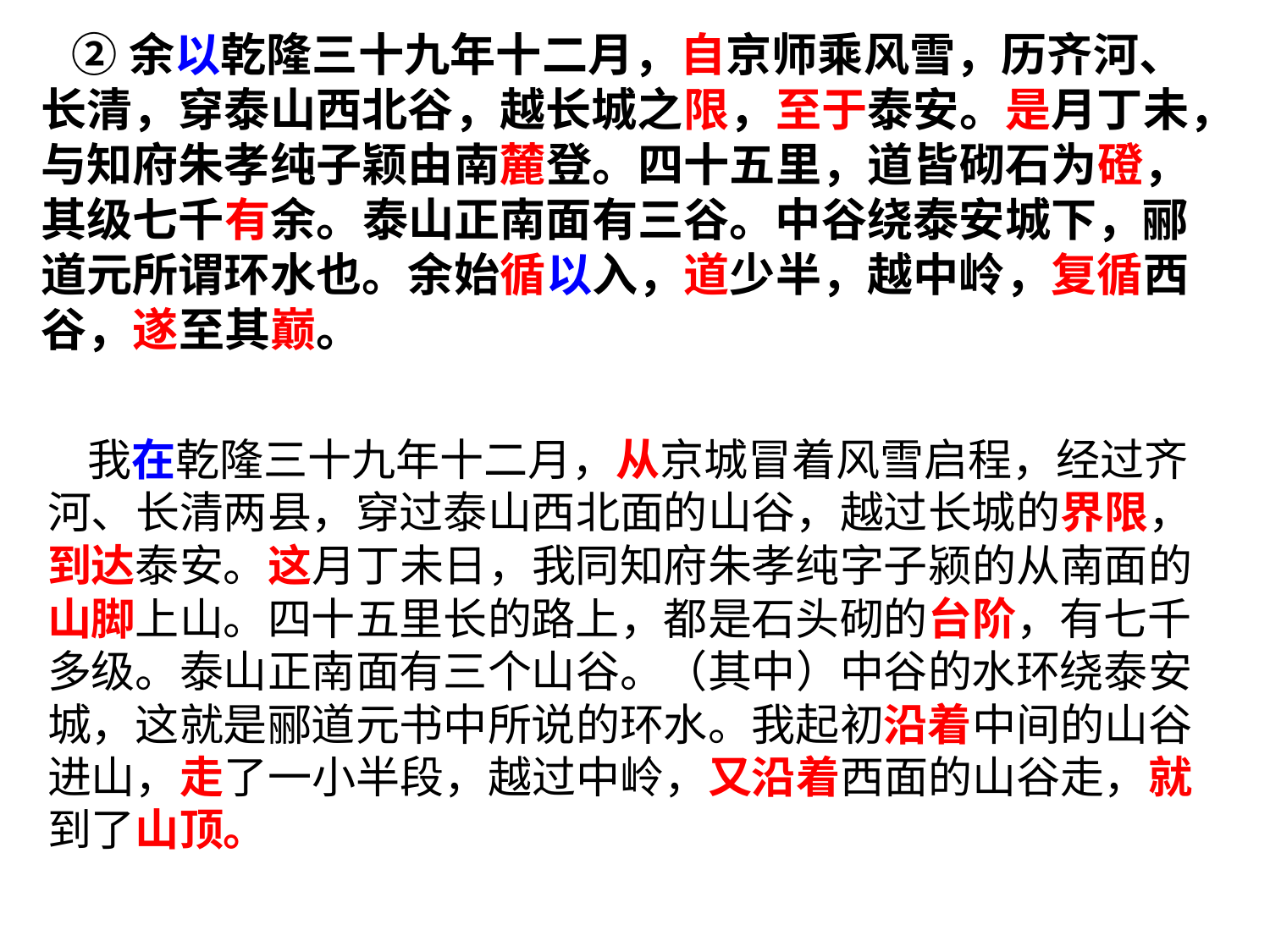

②余以乾隆三十九年十二月，自京师乘风雪，历齐河、长清，穿泰山西北谷，越长城之限，至于泰安。是月丁未，与知府朱孝纯子颖由南麓登。四十五里，道皆砌石为磴，其级七千有余。泰山正南面有三谷。中谷绕泰安城下，郦道元所谓环水也。余始循以入，道少半，越中岭，复循西谷，遂至其巅。
   我在乾隆三十九年十二月，从京城冒着风雪启程，经过齐河、长清两县，穿过泰山西北面的山谷，越过长城的界限，到达泰安。这月丁未日，我同知府朱孝纯字子颍的从南面的山脚上山。四十五里长的路上，都是石头砌的台阶，有七千多级。泰山正南面有三个山谷。（其中）中谷的水环绕泰安城，这就是郦道元书中所说的环水。我起初沿着中间的山谷进山，走了一小半段，越过中岭，又沿着西面的山谷走，就到了山顶。